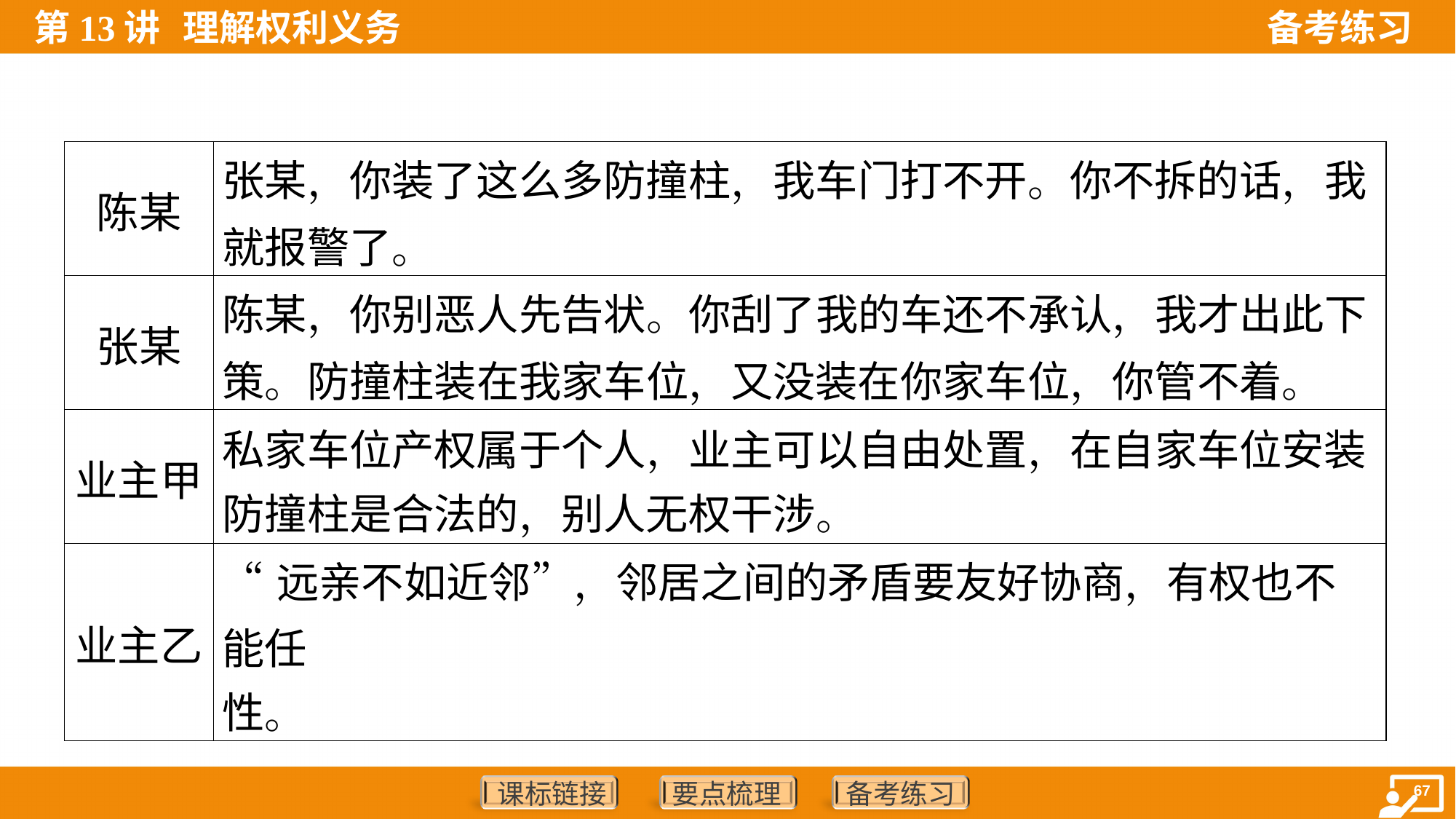

| 陈某 | 张某，你装了这么多防撞柱，我车门打不开。你不拆的话，我就报警了。 |
| --- | --- |
| 张某 | 陈某，你别恶人先告状。你刮了我的车还不承认，我才出此下策。防撞柱装在我家车位，又没装在你家车位，你管不着。 |
| 业主甲 | 私家车位产权属于个人，业主可以自由处置，在自家车位安装 防撞柱是合法的，别人无权干涉。 |
| 业主乙 | “远亲不如近邻”，邻居之间的矛盾要友好协商，有权也不能任 性。 |